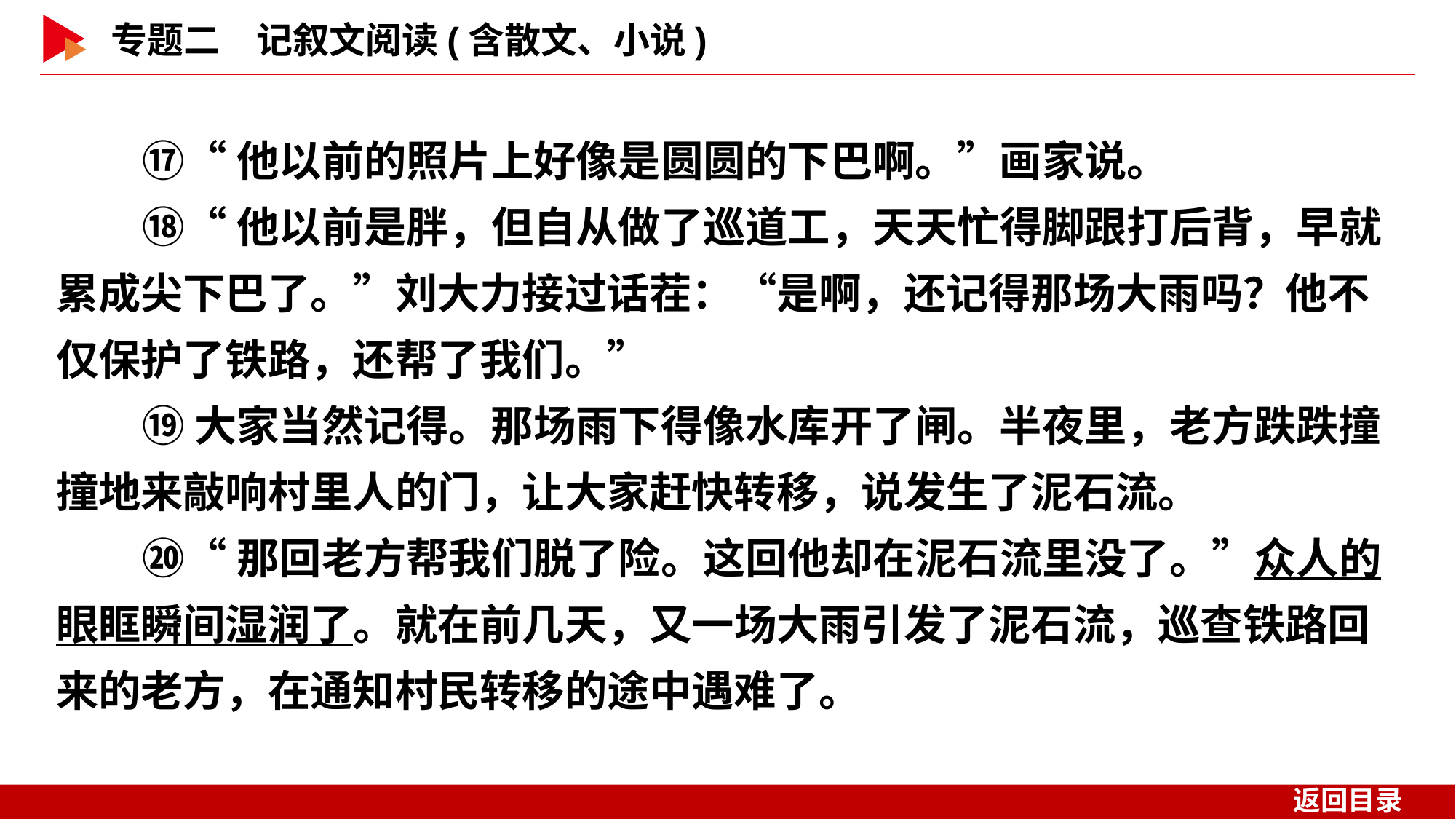

⑰“他以前的照片上好像是圆圆的下巴啊。”画家说。
⑱“他以前是胖，但自从做了巡道工，天天忙得脚跟打后背，早就累成尖下巴了。”刘大力接过话茬：“是啊，还记得那场大雨吗？他不仅保护了铁路，还帮了我们。”
⑲大家当然记得。那场雨下得像水库开了闸。半夜里，老方跌跌撞撞地来敲响村里人的门，让大家赶快转移，说发生了泥石流。
⑳“那回老方帮我们脱了险。这回他却在泥石流里没了。”众人的眼眶瞬间湿润了。就在前几天，又一场大雨引发了泥石流，巡查铁路回来的老方，在通知村民转移的途中遇难了。